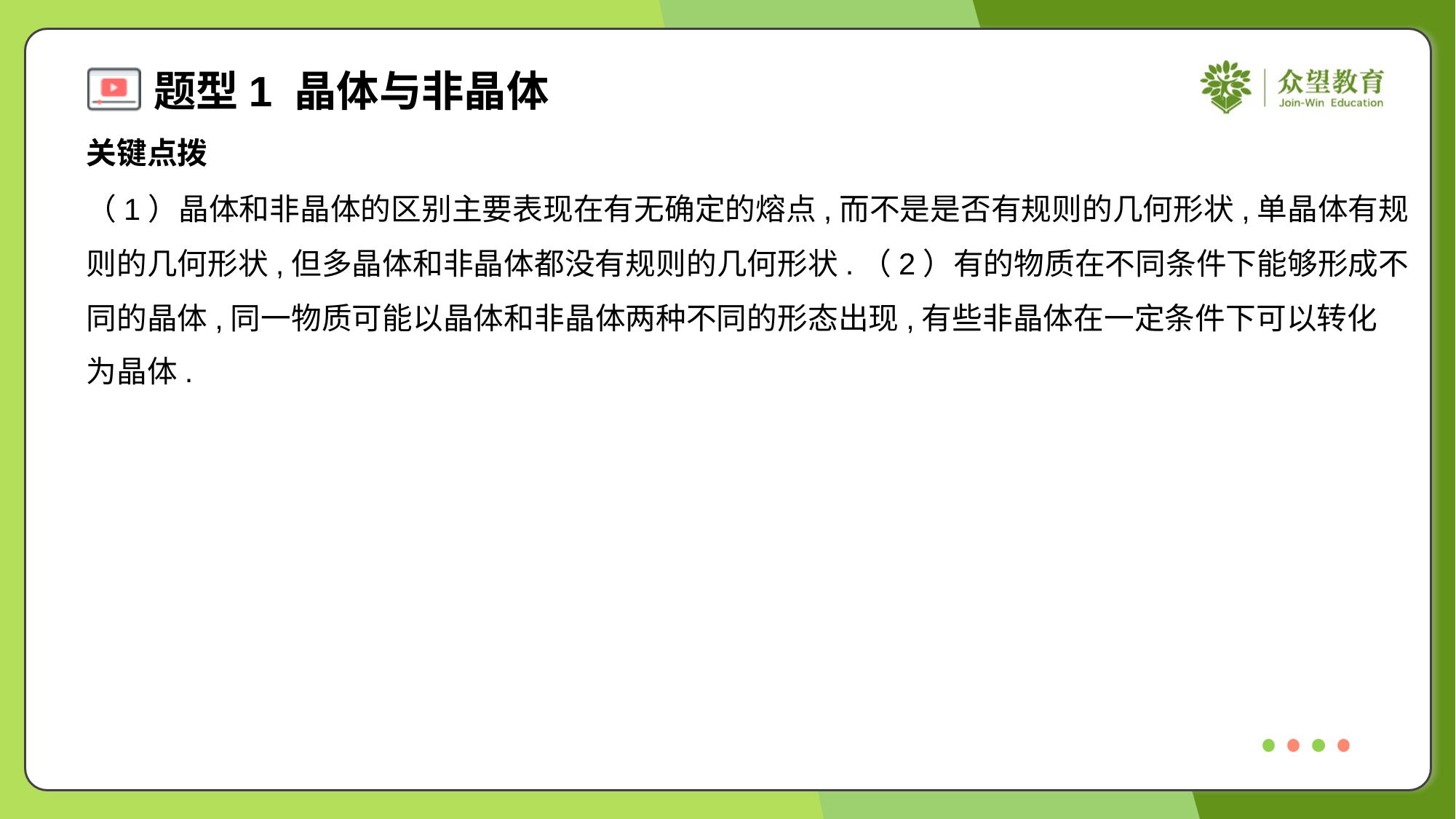

关键点拨
（1）晶体和非晶体的区别主要表现在有无确定的熔点,而不是是否有规则的几何形状,单晶体有规
则的几何形状,但多晶体和非晶体都没有规则的几何形状.（2）有的物质在不同条件下能够形成不
同的晶体,同一物质可能以晶体和非晶体两种不同的形态出现,有些非晶体在一定条件下可以转化
为晶体.